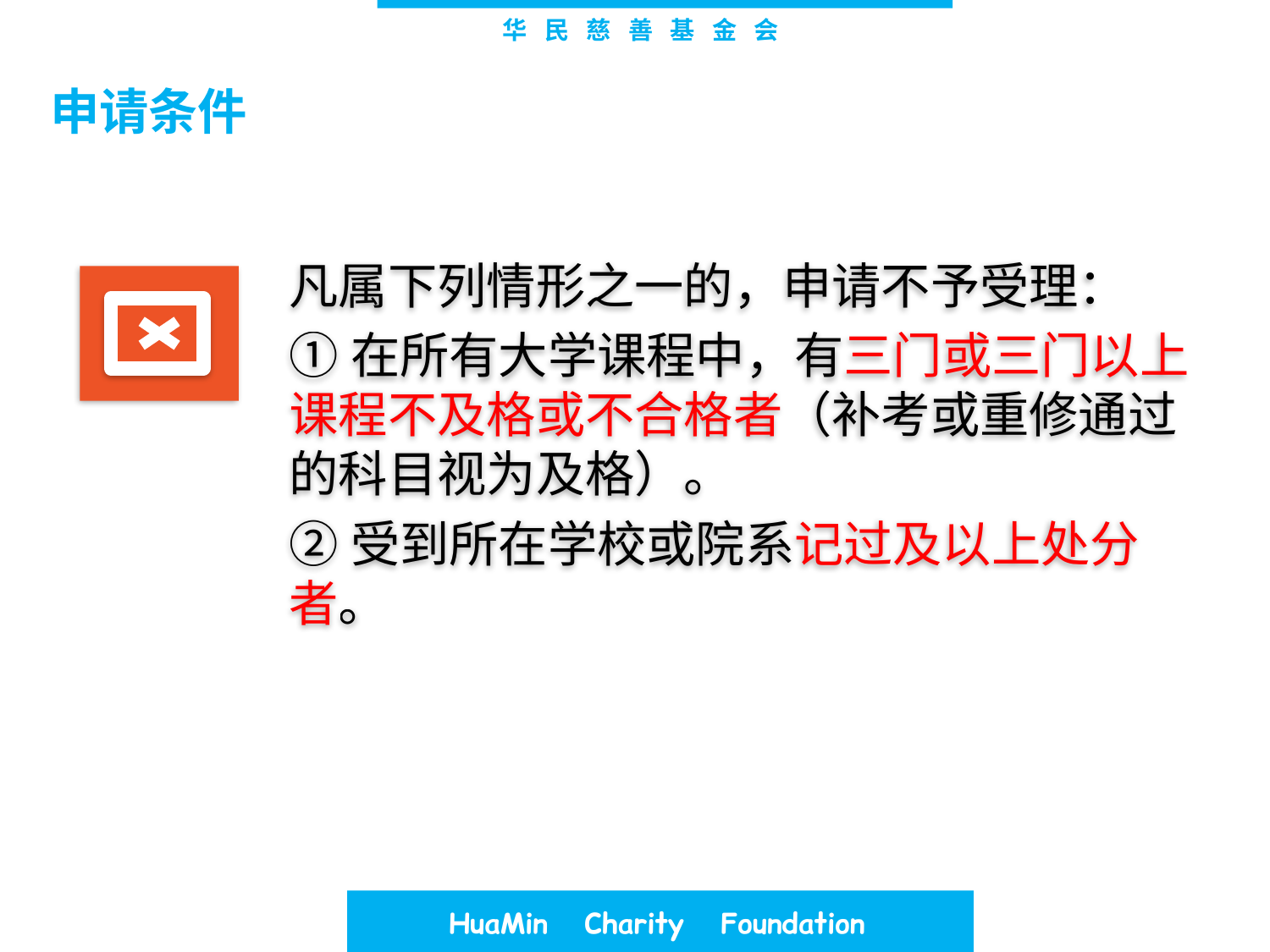

# 华   民   慈   善   基   金   会

申请条件

凡属下列情形之一的，申请不予受理：
①在所有大学课程中，有三门或三门以上课程不及格或不合格者（补考或重修通过的科目视为及格）。
②受到所在学校或院系记过及以上处分者。

 HuaMin   Charity   Foundation